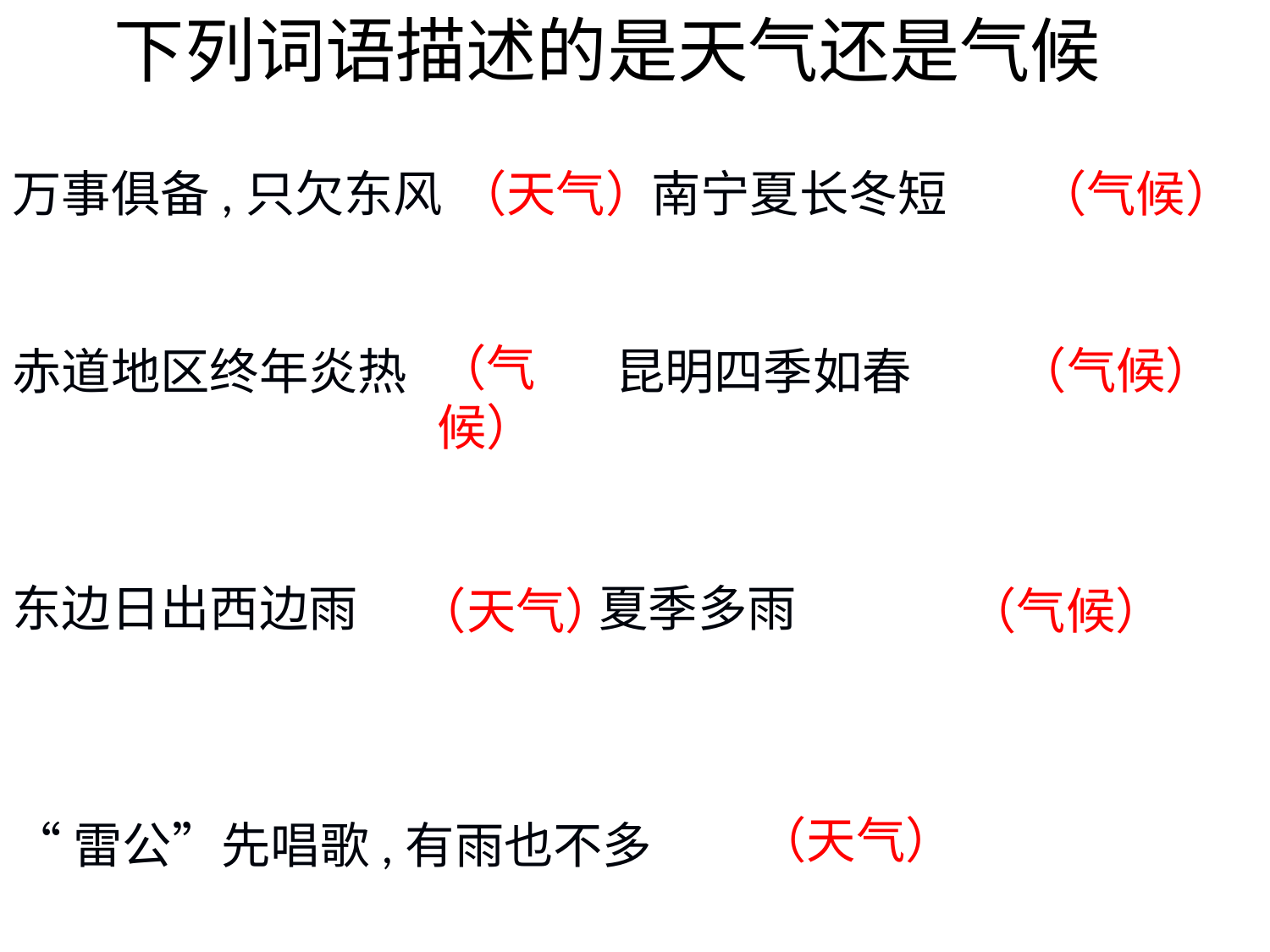

下列词语描述的是天气还是气候

万事俱备,只欠东风                   南宁夏长冬短

赤道地区终年炎热                   昆明四季如春

东边日出西边雨                      夏季多雨

“雷公”先唱歌,有雨也不多

（天气）
（气候）
（气候）
（气候）
（天气）
（气候）
（天气）